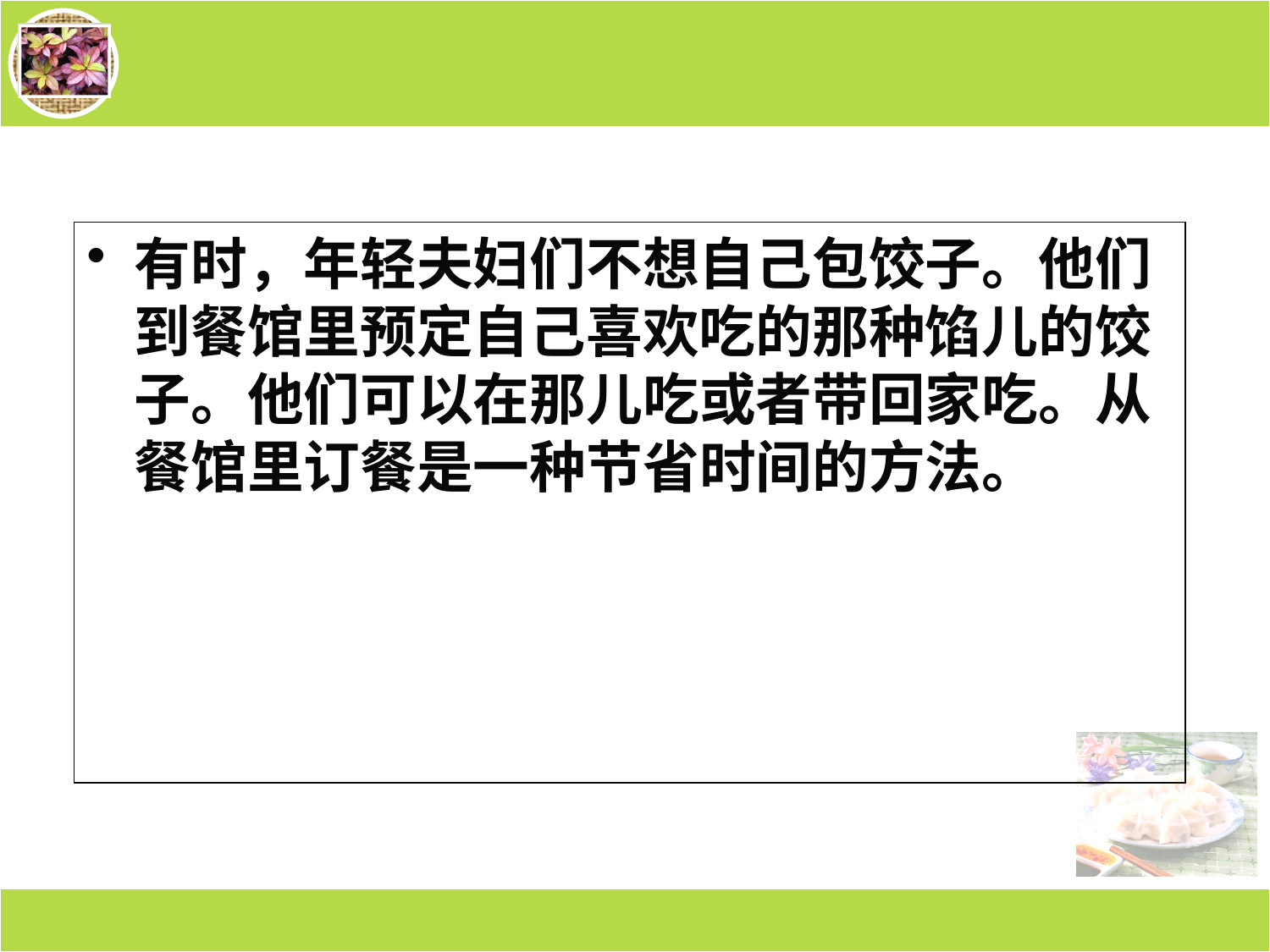

#
有时，年轻夫妇们不想自己包饺子。他们到餐馆里预定自己喜欢吃的那种馅儿的饺子。他们可以在那儿吃或者带回家吃。从餐馆里订餐是一种节省时间的方法。